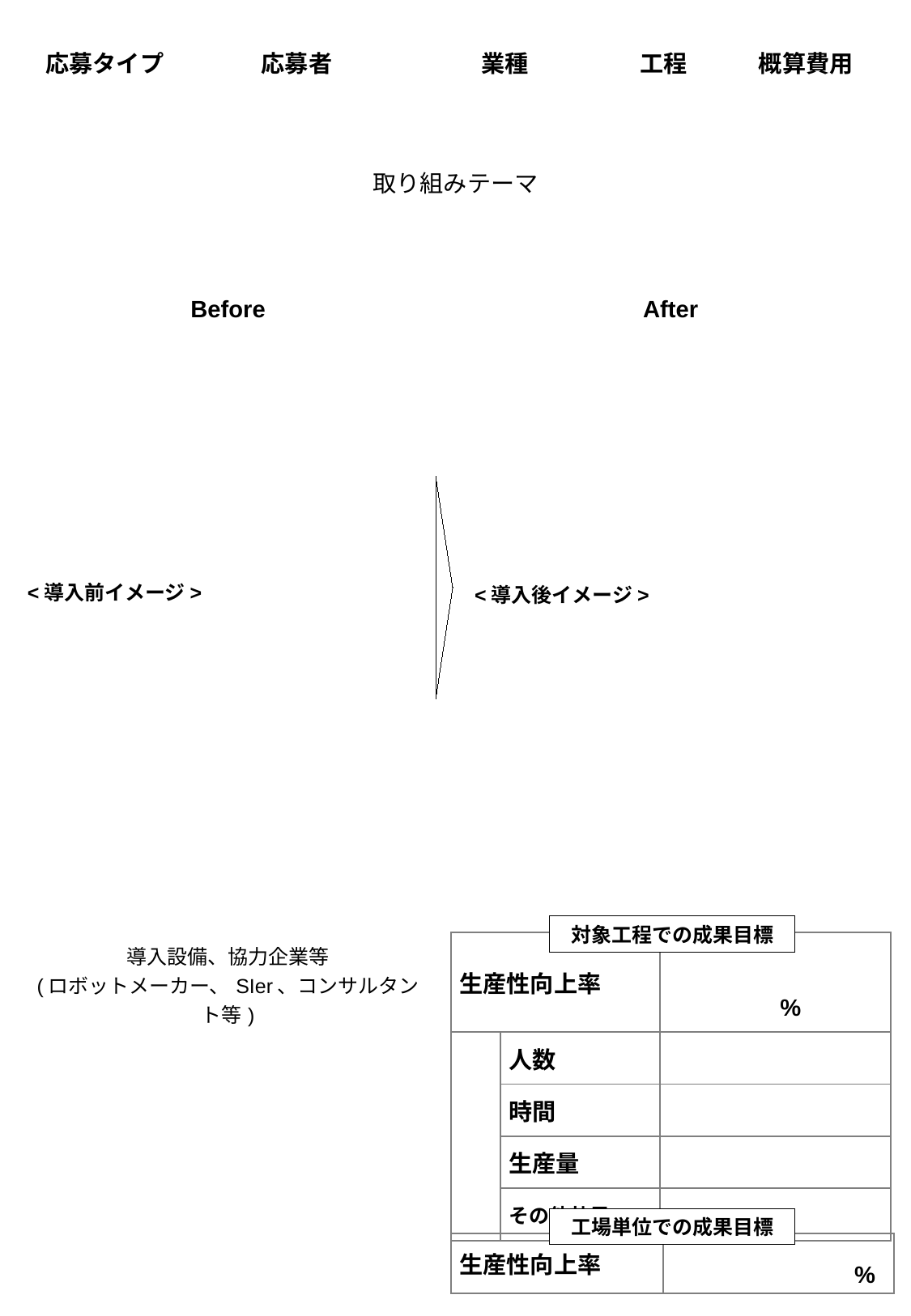

| 応募タイプ | 応募者 | 業種 | 工程 | 概算費用 |
| --- | --- | --- | --- | --- |
|  |  |  |  |  |
| 取り組みテーマ |
| --- |
|  |
| Before |
| --- |
|  |
| After |
| --- |
|  |
<導入前イメージ>
<導入後イメージ>

対象工程での成果目標
| 導入設備、協力企業等 (ロボットメーカー、SIer、コンサルタント等) |
| --- |
|  |
| 生産性向上率 |  | % |
| --- | --- | --- |
|  | 人数 |  |
|  | 時間 |  |
|  | 生産量 |  |
|  | その他効果 |  |
工場単位での成果目標
| 生産性向上率 | % |
| --- | --- |